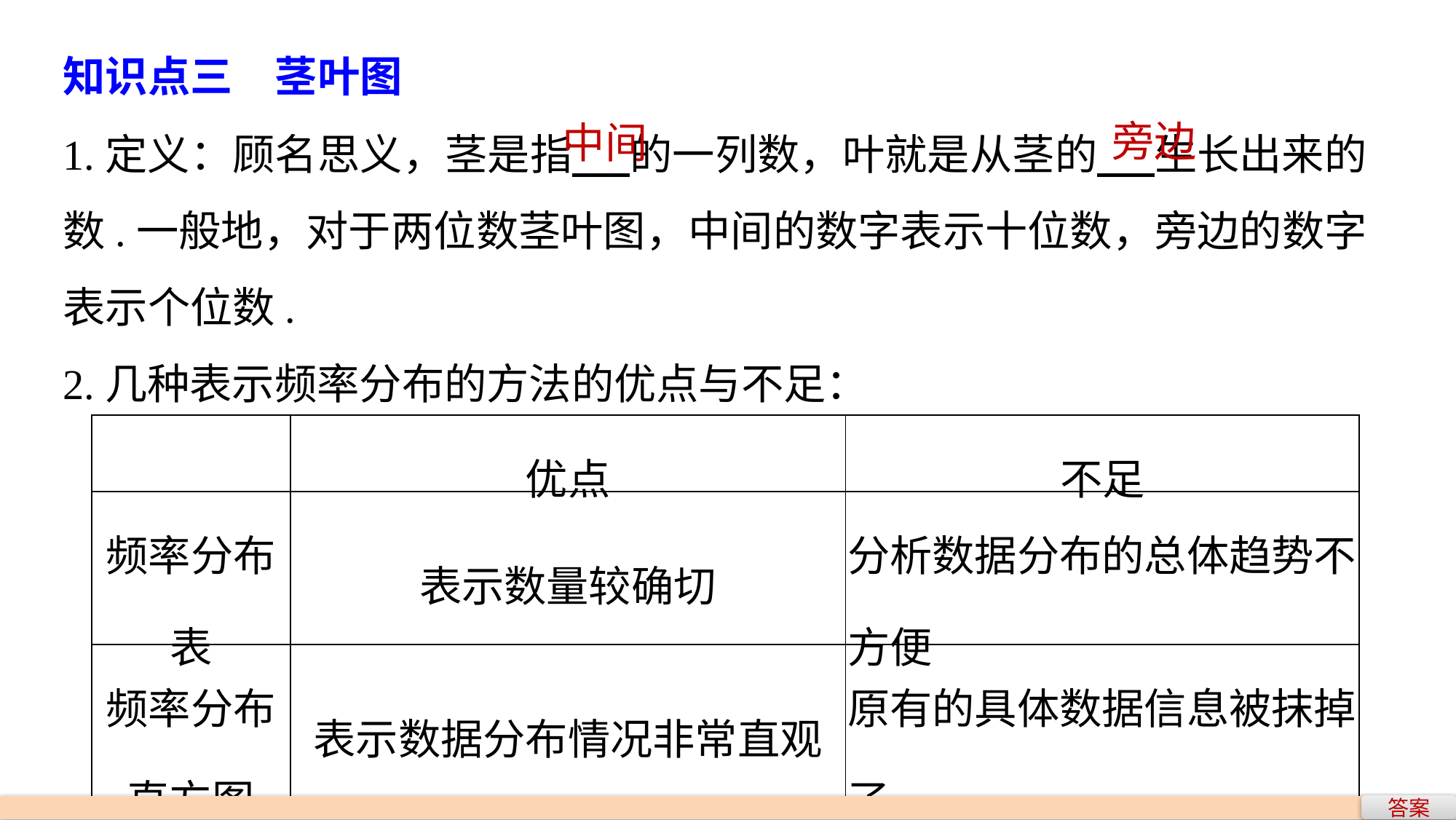

知识点三　茎叶图
1.定义：顾名思义，茎是指      的一列数，叶就是从茎的      生长出来的数.一般地，对于两位数茎叶图，中间的数字表示十位数，旁边的数字表示个位数.
2.几种表示频率分布的方法的优点与不足：
旁边
中间
|  | 优点 | 不足 |
| --- | --- | --- |
| 频率分布表 | 表示数量较确切 | 分析数据分布的总体趋势不方便 |
| 频率分布直方图 | 表示数据分布情况非常直观 | 原有的具体数据信息被抹掉了 |
答案